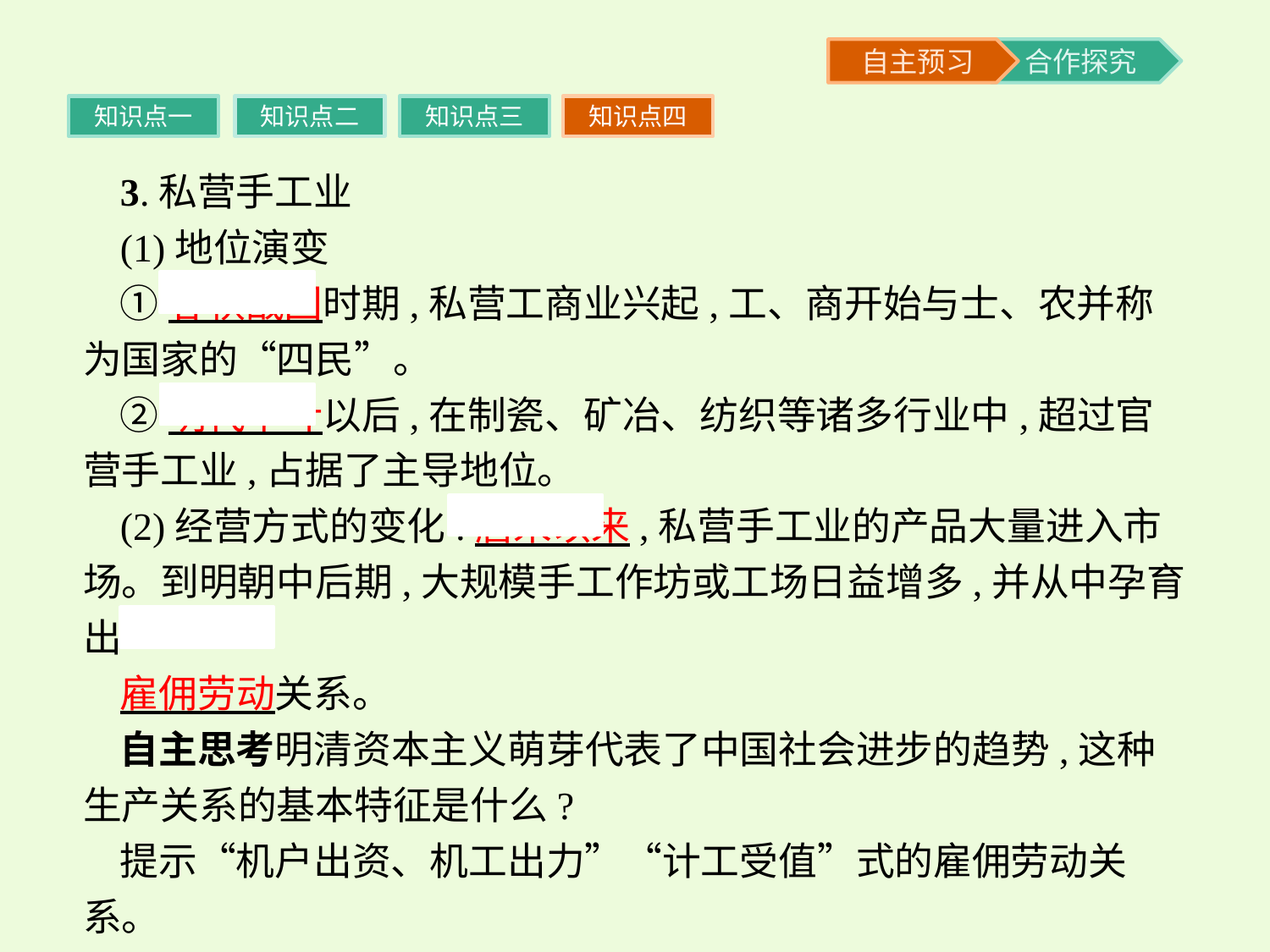

知识点一
知识点二
知识点三
知识点四
3.私营手工业
(1)地位演变
①春秋战国时期,私营工商业兴起,工、商开始与士、农并称为国家的“四民”。
②明代中叶以后,在制瓷、矿冶、纺织等诸多行业中,超过官营手工业,占据了主导地位。
(2)经营方式的变化:唐宋以来,私营手工业的产品大量进入市场。到明朝中后期,大规模手工作坊或工场日益增多,并从中孕育出
雇佣劳动关系。
自主思考明清资本主义萌芽代表了中国社会进步的趋势,这种生产关系的基本特征是什么?
提示“机户出资、机工出力”“计工受值”式的雇佣劳动关系。